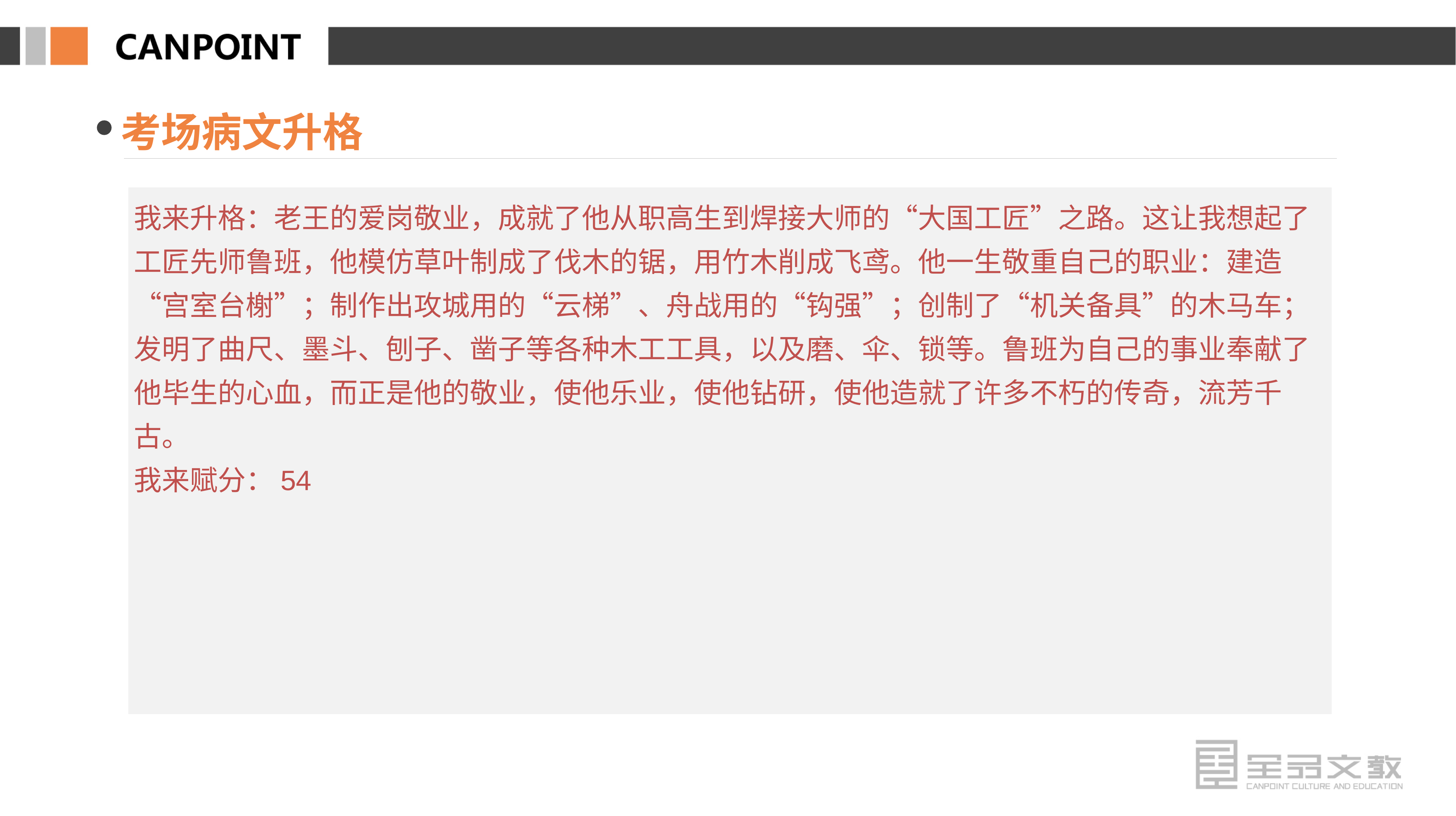

考场病文升格

我来升格：老王的爱岗敬业，成就了他从职高生到焊接大师的“大国工匠”之路。这让我想起了工匠先师鲁班，他模仿草叶制成了伐木的锯，用竹木削成飞鸢。他一生敬重自己的职业：建造“宫室台榭”；制作出攻城用的“云梯”、舟战用的“钩强”；创制了“机关备具”的木马车；发明了曲尺、墨斗、刨子、凿子等各种木工工具，以及磨、伞、锁等。鲁班为自己的事业奉献了他毕生的心血，而正是他的敬业，使他乐业，使他钻研，使他造就了许多不朽的传奇，流芳千古。
我来赋分：54